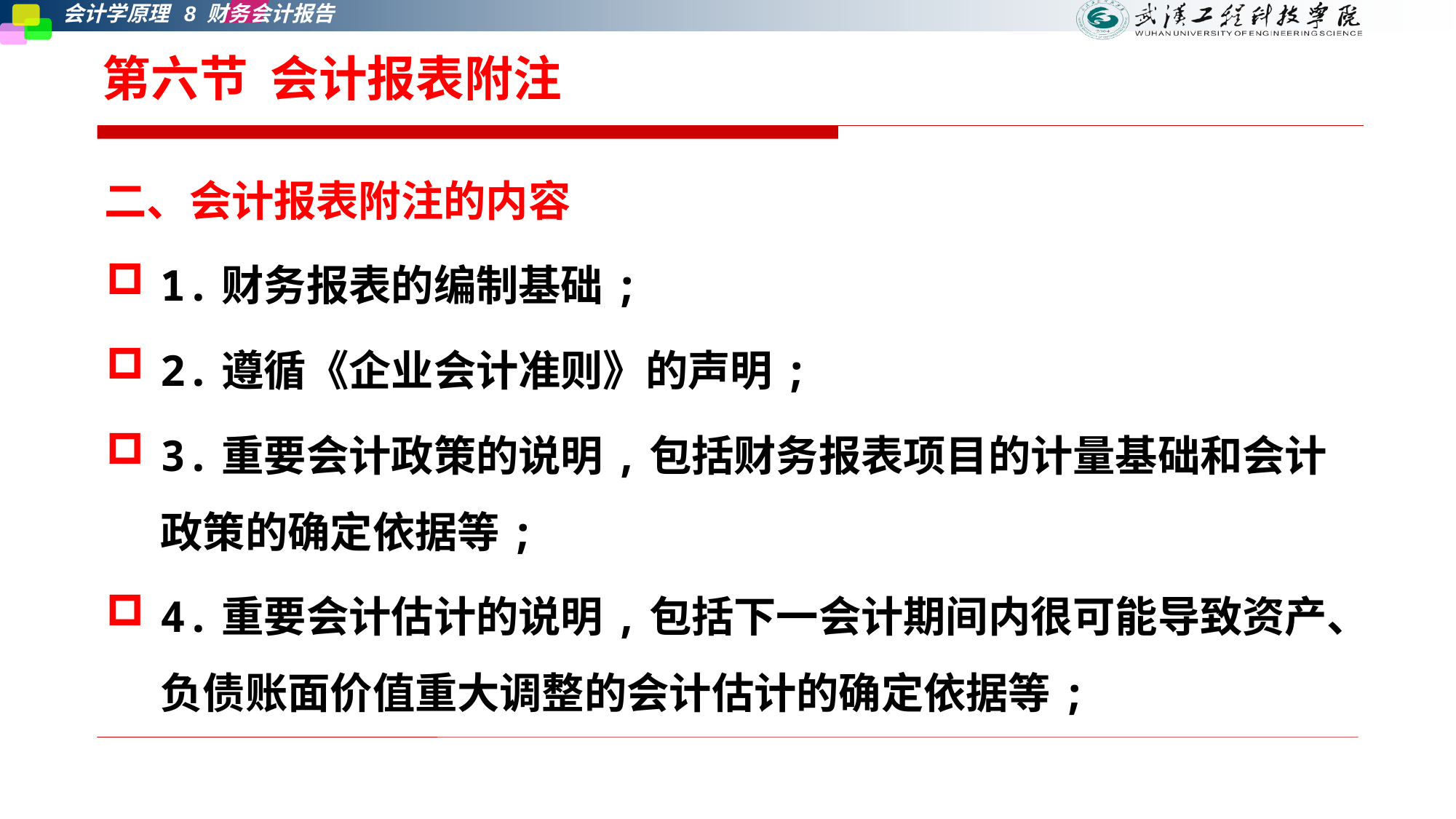

# 第六节  会计报表附注
二、会计报表附注的内容
1.财务报表的编制基础;
2.遵循《企业会计准则》的声明;
3.重要会计政策的说明,包括财务报表项目的计量基础和会计政策的确定依据等;
4.重要会计估计的说明,包括下一会计期间内很可能导致资产、负债账面价值重大调整的会计估计的确定依据等;